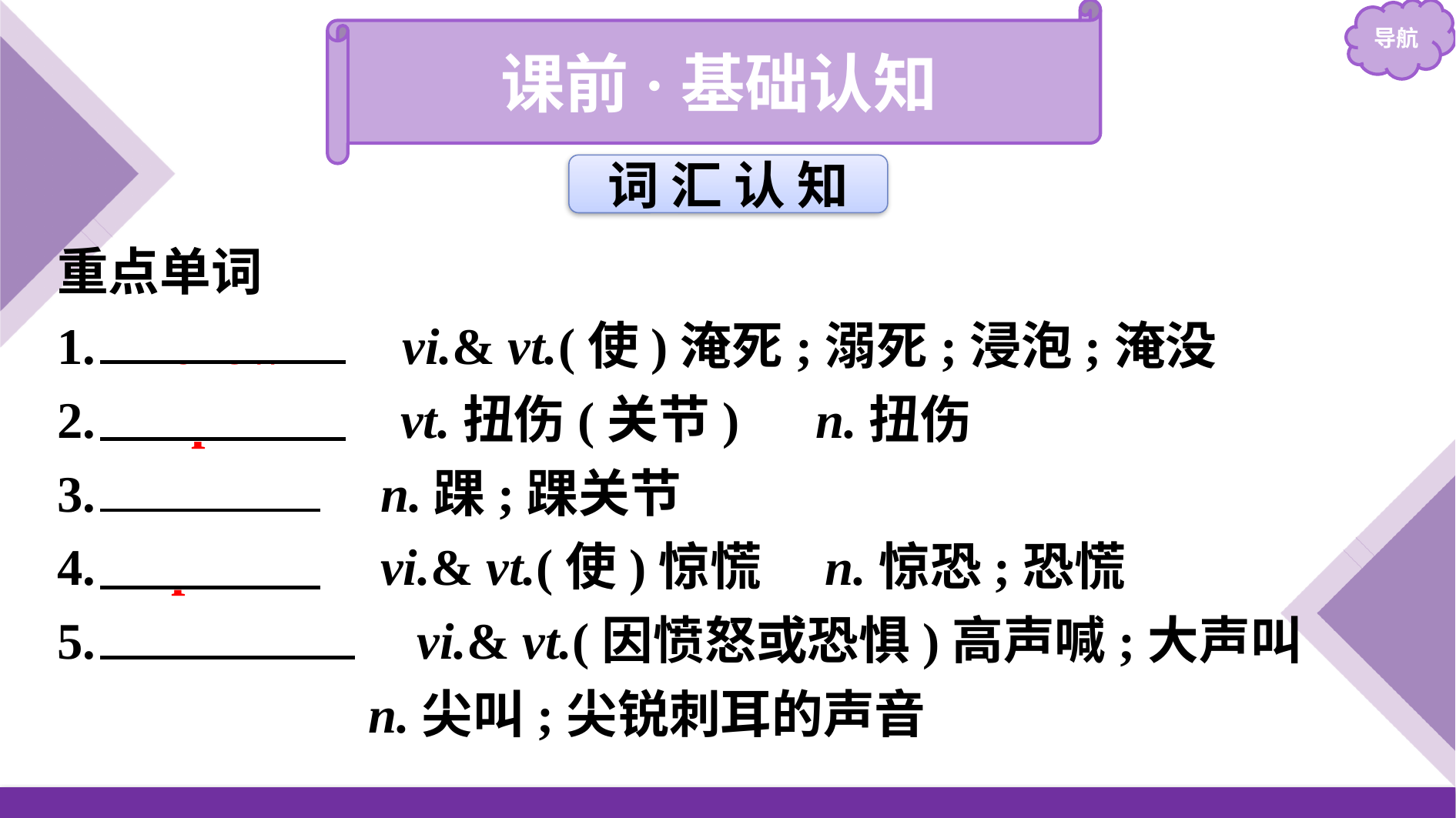

课前·基础认知
词 汇 认 知
重点单词
1.　drown　 vi.& vt.(使)淹死;溺死;浸泡;淹没
2.　sprain　 vt.扭伤(关节)　n.扭伤
3.　ankle　 n.踝;踝关节
4.　panic　 vi.& vt.(使)惊慌　n.惊恐;恐慌
5.　scream　 vi.& vt.(因愤怒或恐惧)高声喊;大声叫
		      n.尖叫;尖锐刺耳的声音